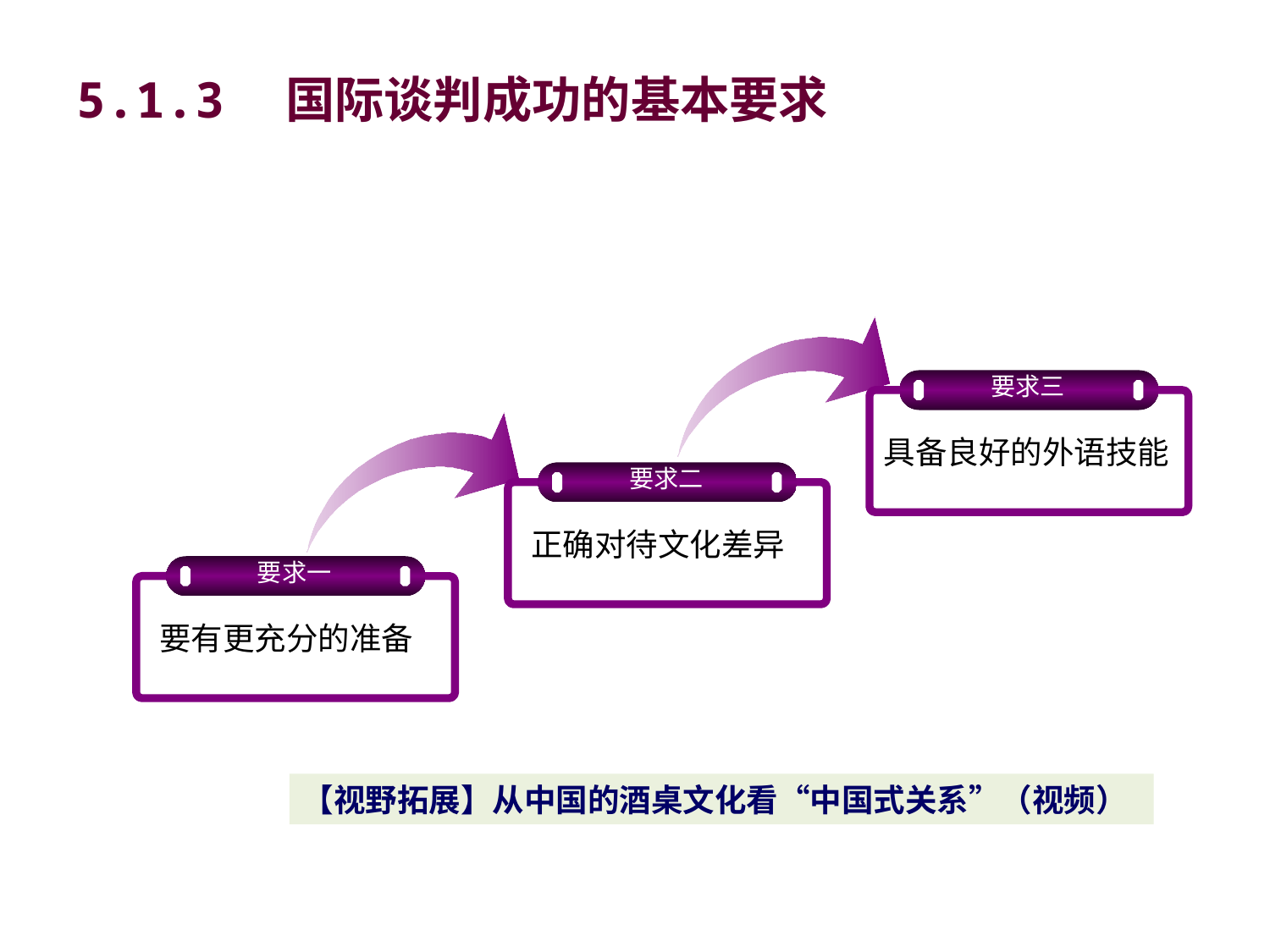

# 5.1.3　国际谈判成功的基本要求

要求三

具备良好的外语技能
要求二

正确对待文化差异
要求一

要有更充分的准备
【视野拓展】从中国的酒桌文化看“中国式关系”（视频）